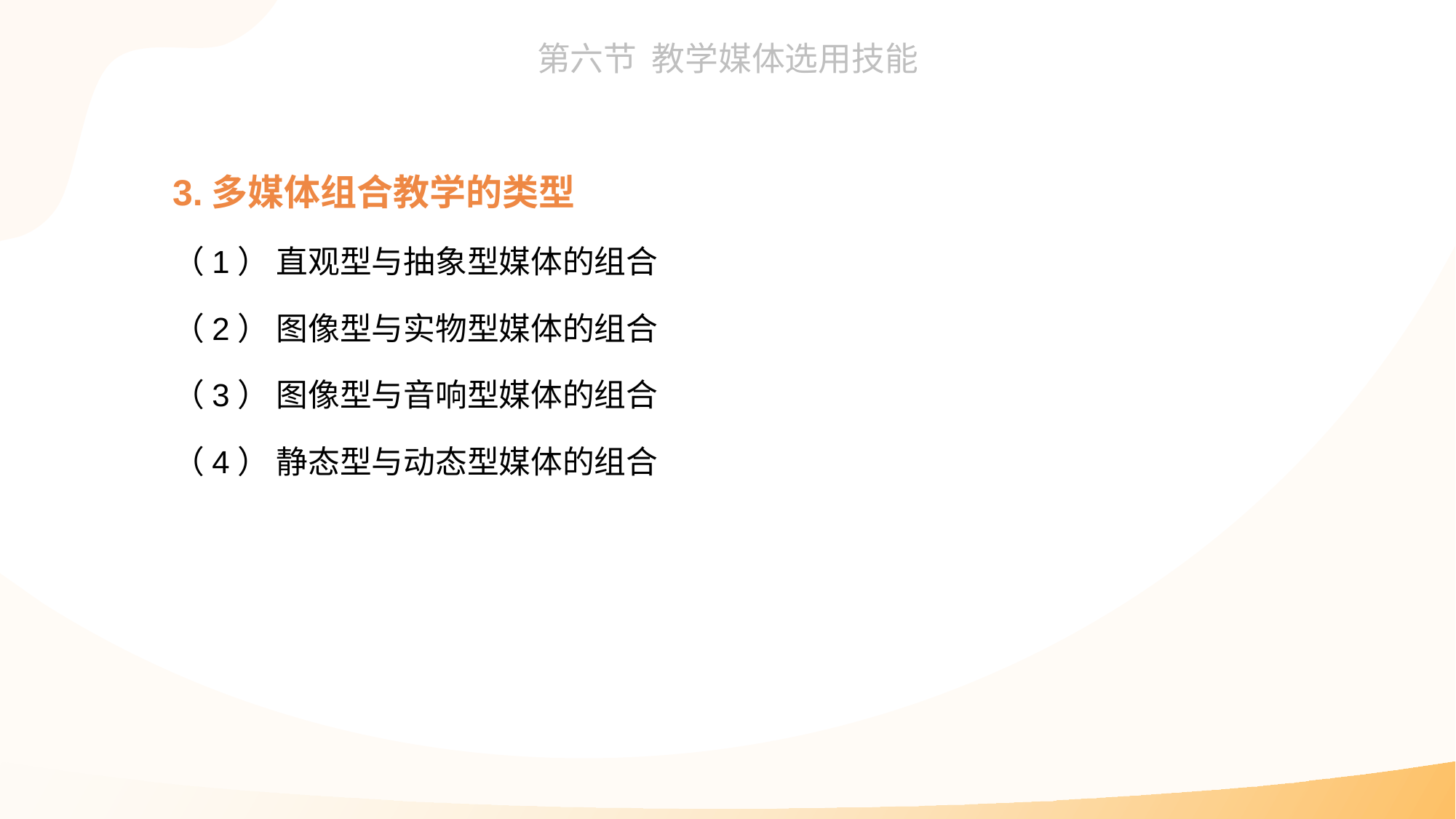

3.多媒体组合教学的类型
（1） 直观型与抽象型媒体的组合
（2） 图像型与实物型媒体的组合
（3） 图像型与音响型媒体的组合
（4） 静态型与动态型媒体的组合